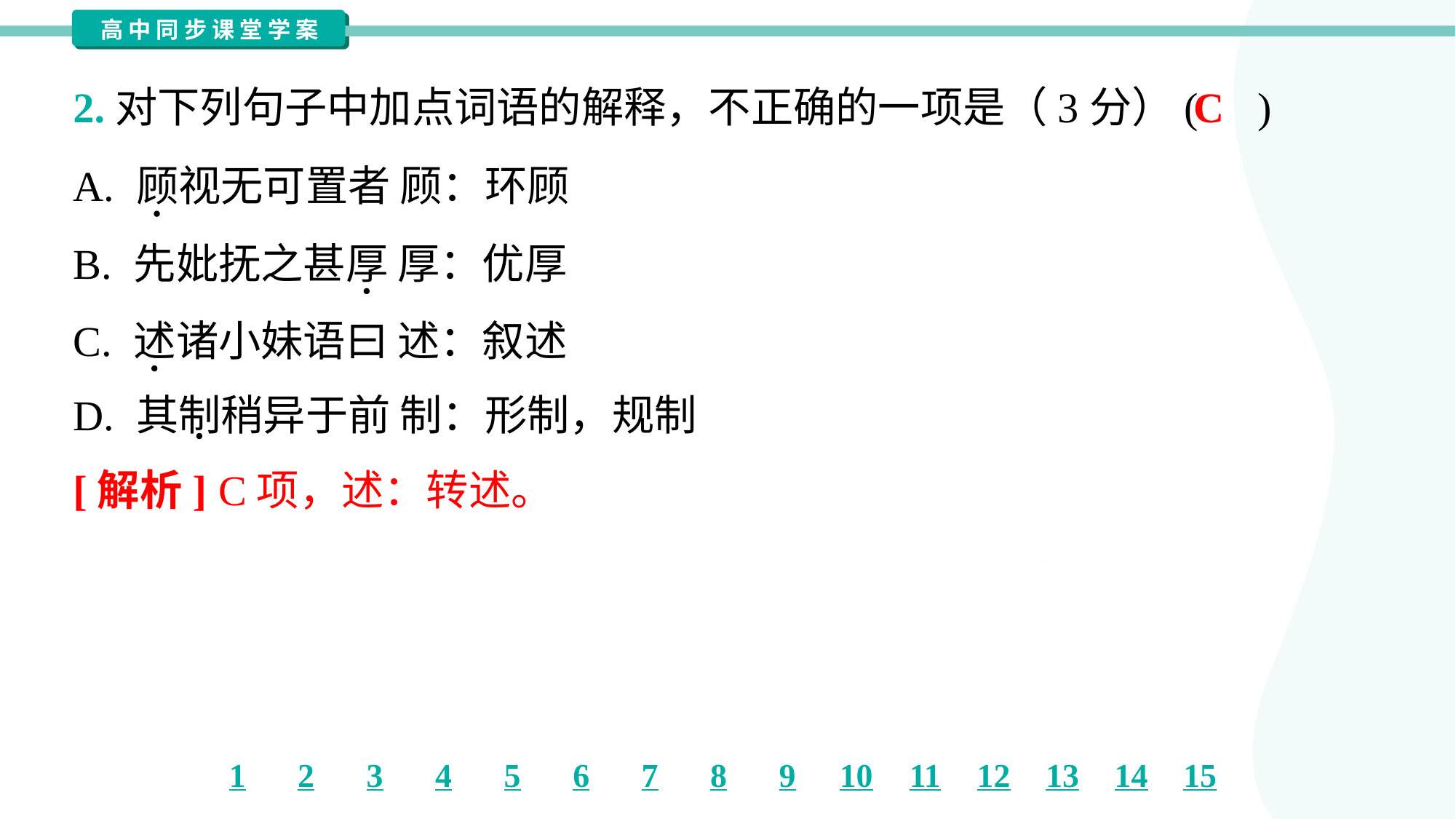

C
2.对下列句子中加点词语的解释，不正确的一项是（3分）(     )
A. 顾视无可置者 顾：环顾
B. 先妣抚之甚厚 厚：优厚
C. 述诸小妹语曰 述：叙述
D. 其制稍异于前 制：形制，规制

[解析] C项，述：转述。